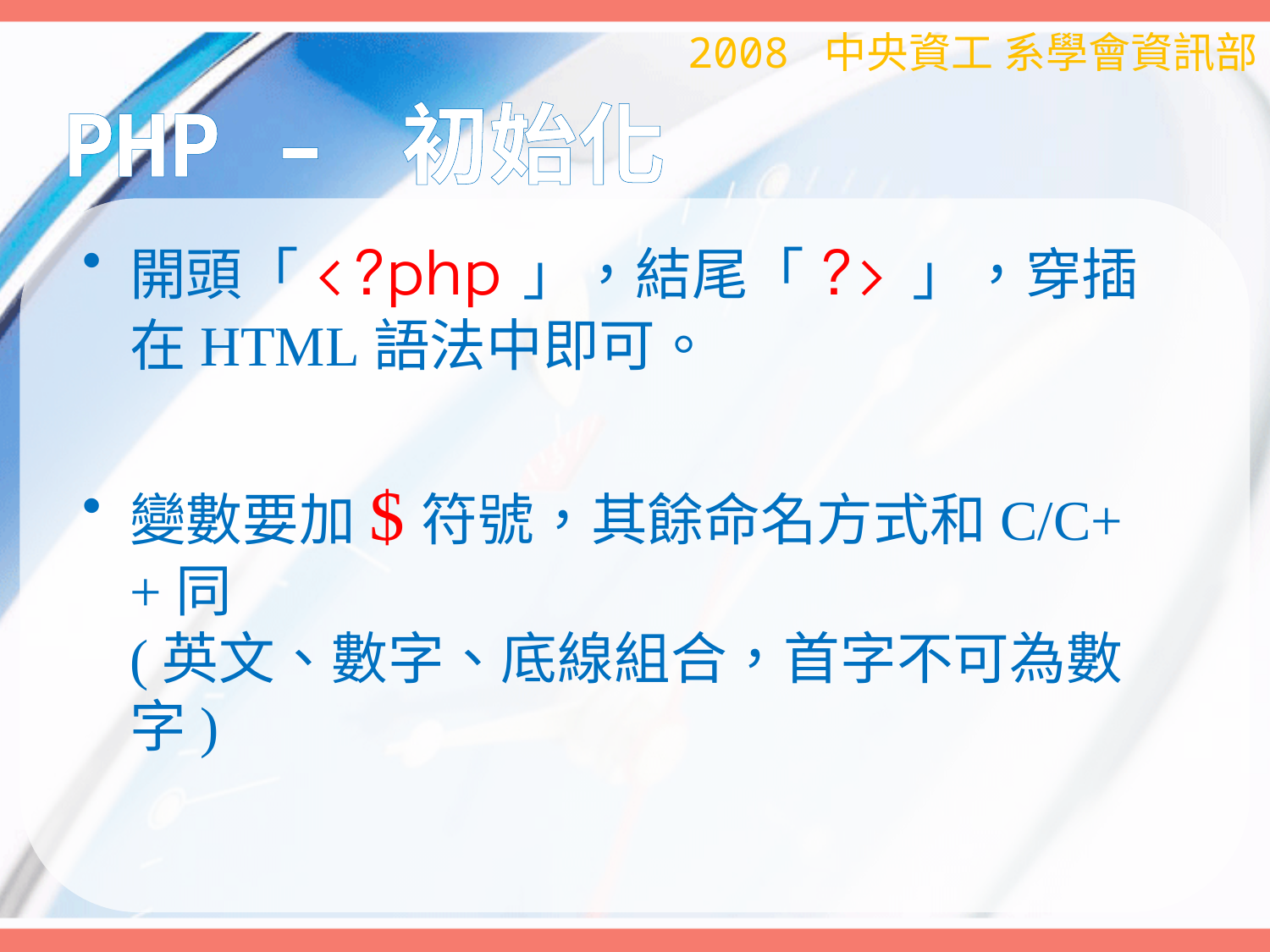

2008 中央資工 系學會資訊部
# PHP – 初始化

開頭「<?php」，結尾「?>」，穿插在HTML語法中即可。

變數要加$符號，其餘命名方式和C/C++同
(英文、數字、底線組合，首字不可為數字)